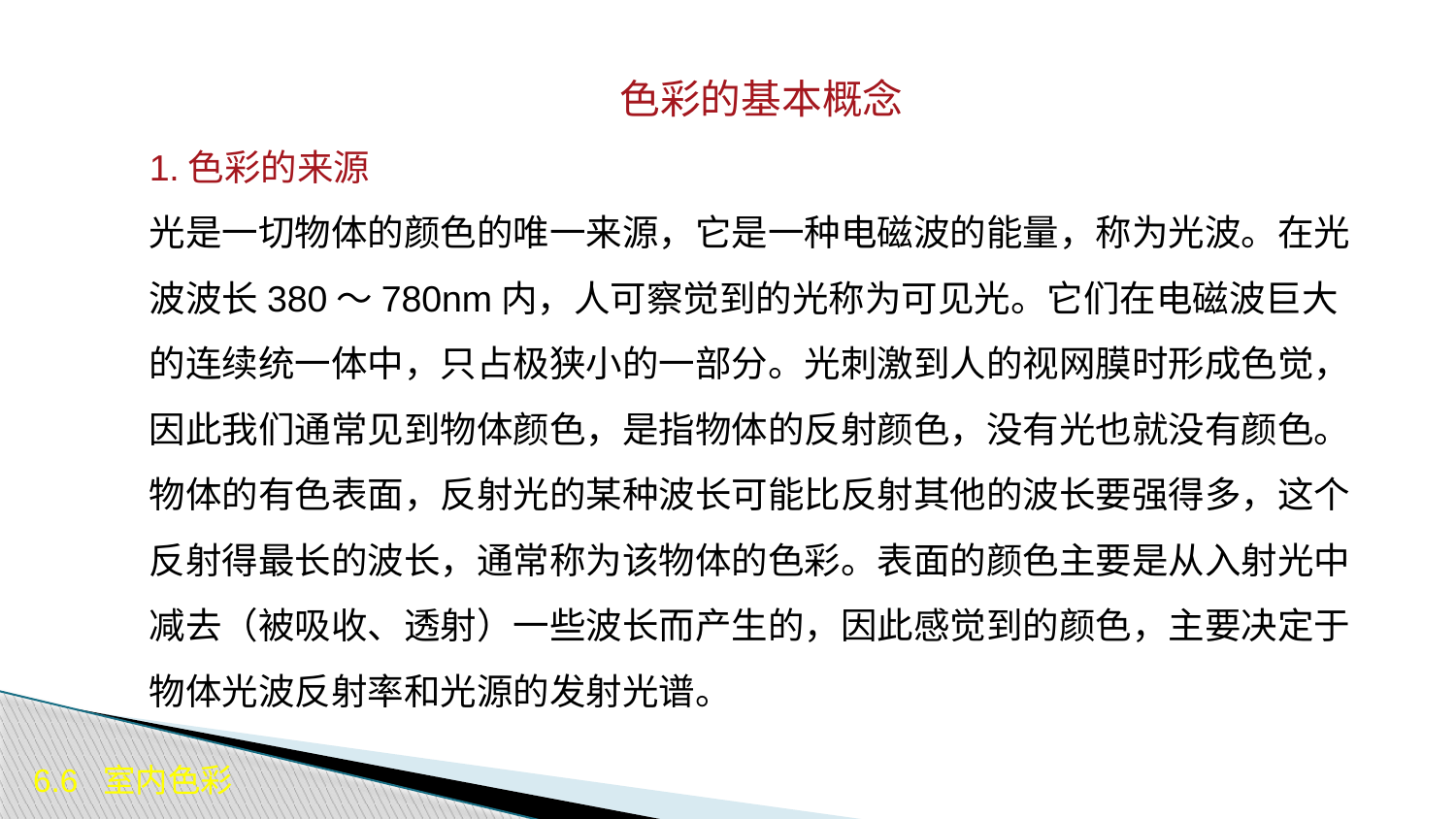

色彩的基本概念
1.色彩的来源
光是一切物体的颜色的唯一来源，它是一种电磁波的能量，称为光波。在光波波长380～780nm内，人可察觉到的光称为可见光。它们在电磁波巨大的连续统一体中，只占极狭小的一部分。光刺激到人的视网膜时形成色觉，因此我们通常见到物体颜色，是指物体的反射颜色，没有光也就没有颜色。物体的有色表面，反射光的某种波长可能比反射其他的波长要强得多，这个反射得最长的波长，通常称为该物体的色彩。表面的颜色主要是从入射光中减去（被吸收、透射）一些波长而产生的，因此感觉到的颜色，主要决定于物体光波反射率和光源的发射光谱。
6.6  室内色彩